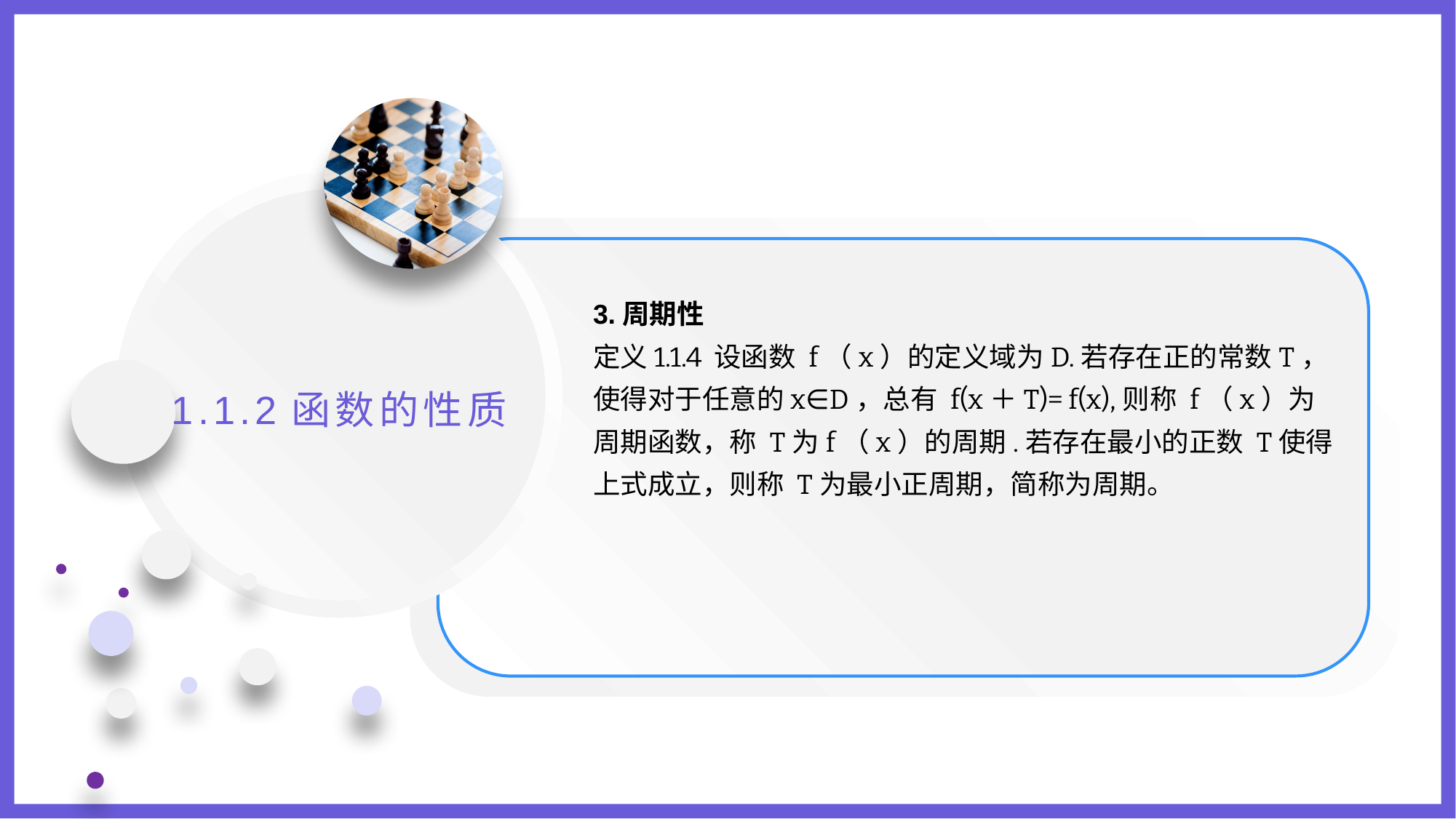

3.周期性
定义1.1.4 设函数 f（x）的定义域为D.若存在正的常数T，使得对于任意的x∈D，总有 f(x＋T)= f(x),则称 f（x）为周期函数，称 T为f（x）的周期.若存在最小的正数 T使得上式成立，则称 T为最小正周期，简称为周期。

1.1.2函数的性质